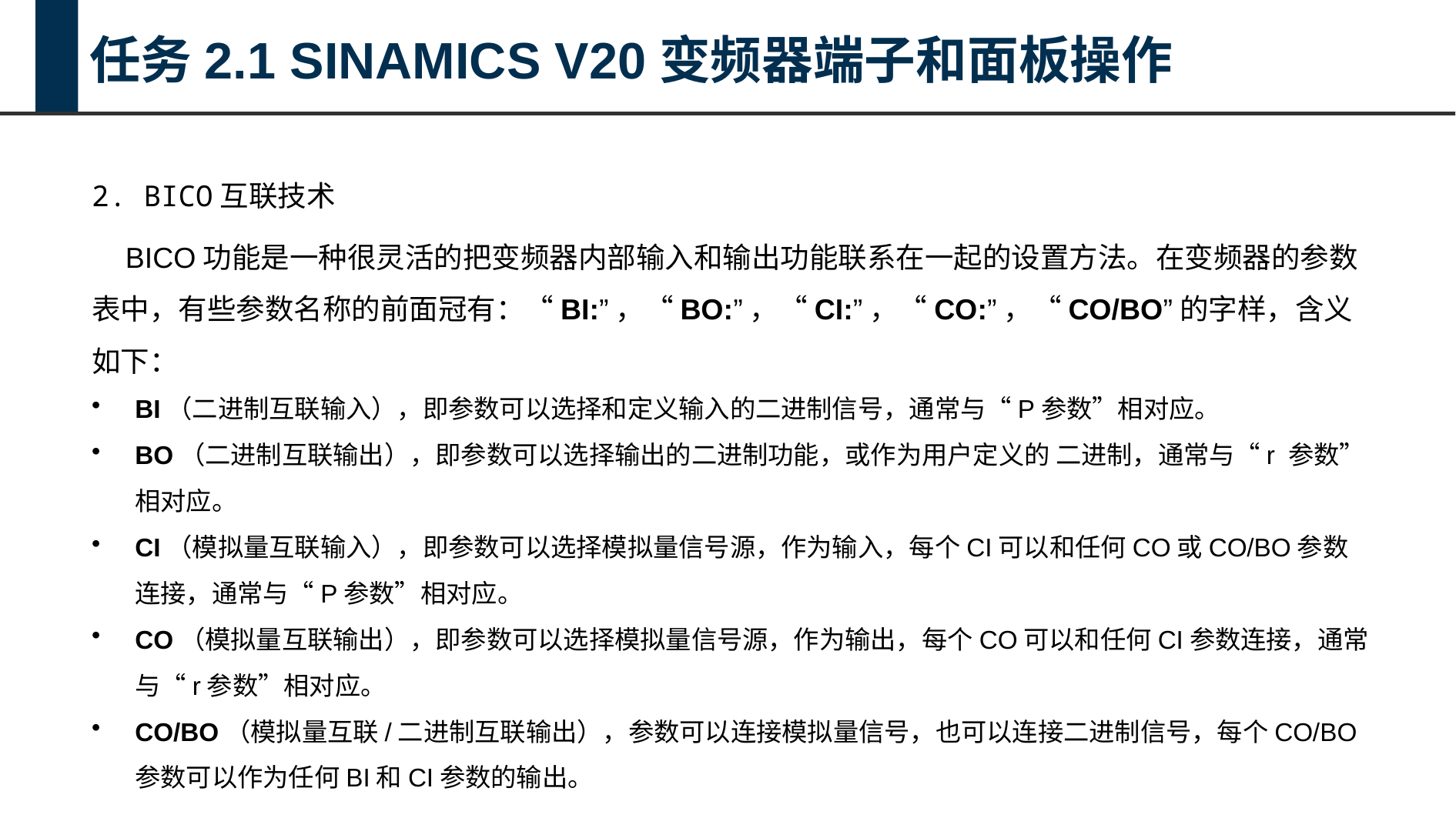

任务2.1 SINAMICS V20变频器端子和面板操作
2. BICO互联技术
BICO功能是一种很灵活的把变频器内部输入和输出功能联系在一起的设置方法。在变频器的参数表中，有些参数名称的前面冠有：“BI:”，“BO:”，“CI:”，“CO:”，“CO/BO”的字样，含义如下：
BI（二进制互联输入），即参数可以选择和定义输入的二进制信号，通常与“P参数”相对应。
BO（二进制互联输出），即参数可以选择输出的二进制功能，或作为用户定义的 二进制，通常与“r 参数”相对应。
CI（模拟量互联输入），即参数可以选择模拟量信号源，作为输入，每个CI可以和任何CO或CO/BO参数连接，通常与“P参数”相对应。
CO（模拟量互联输出），即参数可以选择模拟量信号源，作为输出，每个CO可以和任何CI参数连接，通常与“r参数”相对应。
CO/BO（模拟量互联/二进制互联输出），参数可以连接模拟量信号，也可以连接二进制信号，每个CO/BO参数可以作为任何BI和CI参数的输出。